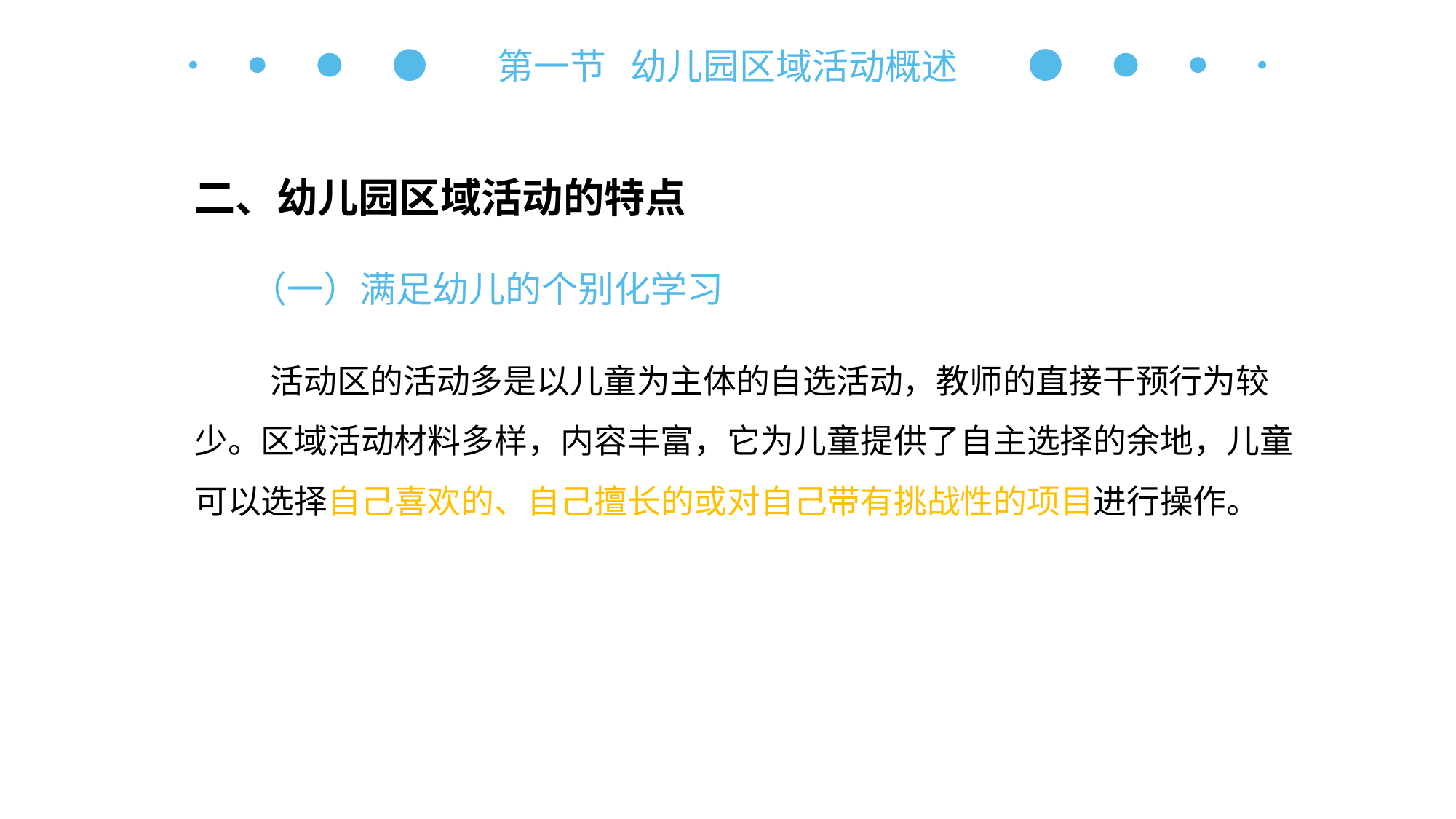

第一节   幼儿园区域活动概述

二、幼儿园区域活动的特点
（一）满足幼儿的个别化学习
活动区的活动多是以儿童为主体的自选活动，教师的直接干预行为较少。区域活动材料多样，内容丰富，它为儿童提供了自主选择的余地，儿童可以选择自己喜欢的、自己擅长的或对自己带有挑战性的项目进行操作。